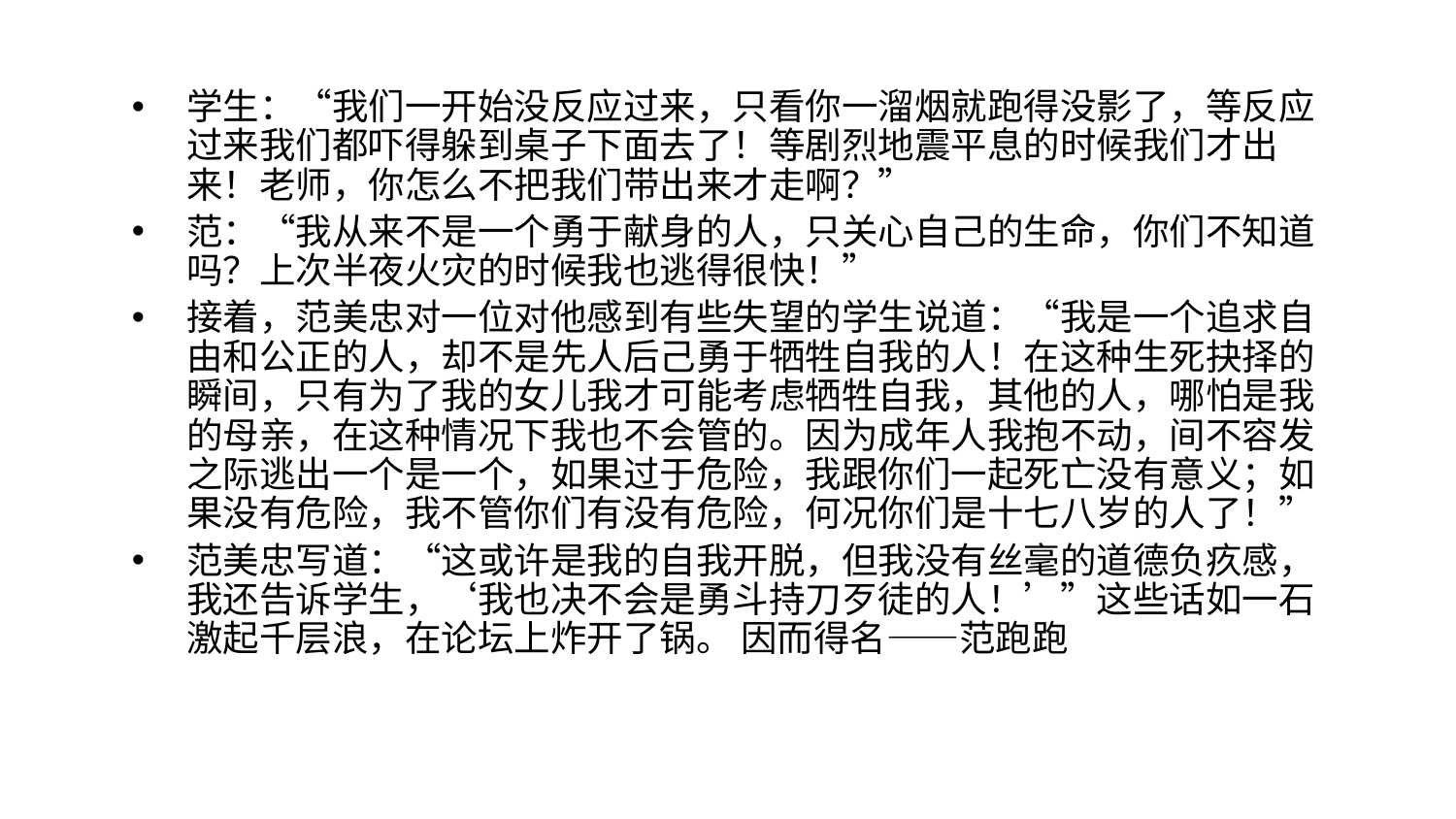

学生：“我们一开始没反应过来，只看你一溜烟就跑得没影了，等反应过来我们都吓得躲到桌子下面去了！等剧烈地震平息的时候我们才出来！老师，你怎么不把我们带出来才走啊？”
范：“我从来不是一个勇于献身的人，只关心自己的生命，你们不知道吗？上次半夜火灾的时候我也逃得很快！”
接着，范美忠对一位对他感到有些失望的学生说道：“我是一个追求自由和公正的人，却不是先人后己勇于牺牲自我的人！在这种生死抉择的瞬间，只有为了我的女儿我才可能考虑牺牲自我，其他的人，哪怕是我的母亲，在这种情况下我也不会管的。因为成年人我抱不动，间不容发之际逃出一个是一个，如果过于危险，我跟你们一起死亡没有意义；如果没有危险，我不管你们有没有危险，何况你们是十七八岁的人了！”
范美忠写道：“这或许是我的自我开脱，但我没有丝毫的道德负疚感，我还告诉学生，‘我也决不会是勇斗持刀歹徒的人！’”这些话如一石激起千层浪，在论坛上炸开了锅。 因而得名——范跑跑